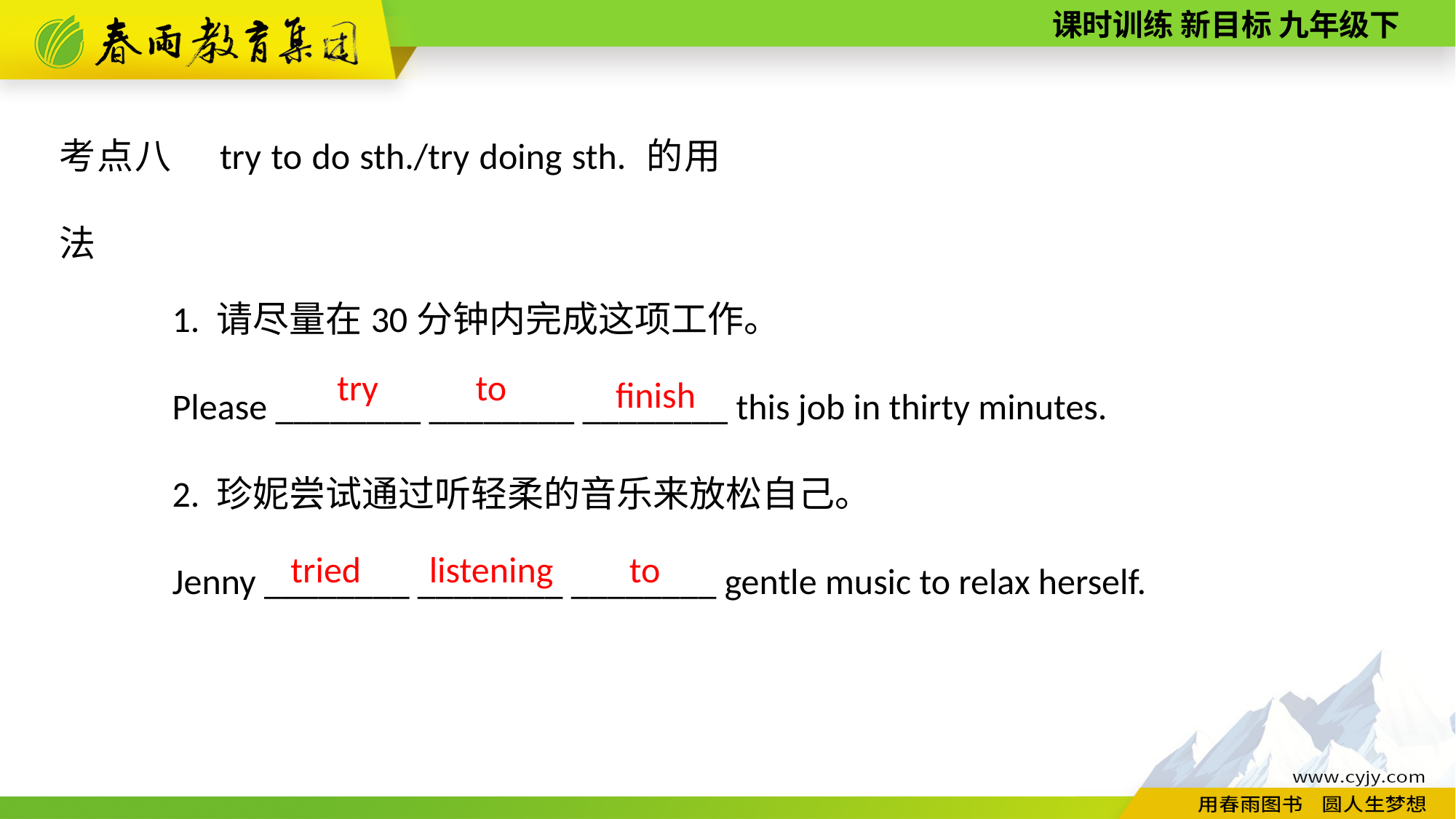

考点八　try to do sth./try doing sth. 的用法
1. 请尽量在30分钟内完成这项工作。
Please ________ ________ ________ this job in thirty minutes.
2. 珍妮尝试通过听轻柔的音乐来放松自己。
Jenny ________ ________ ________ gentle music to relax herself.
try
to
finish
tried
listening
 to